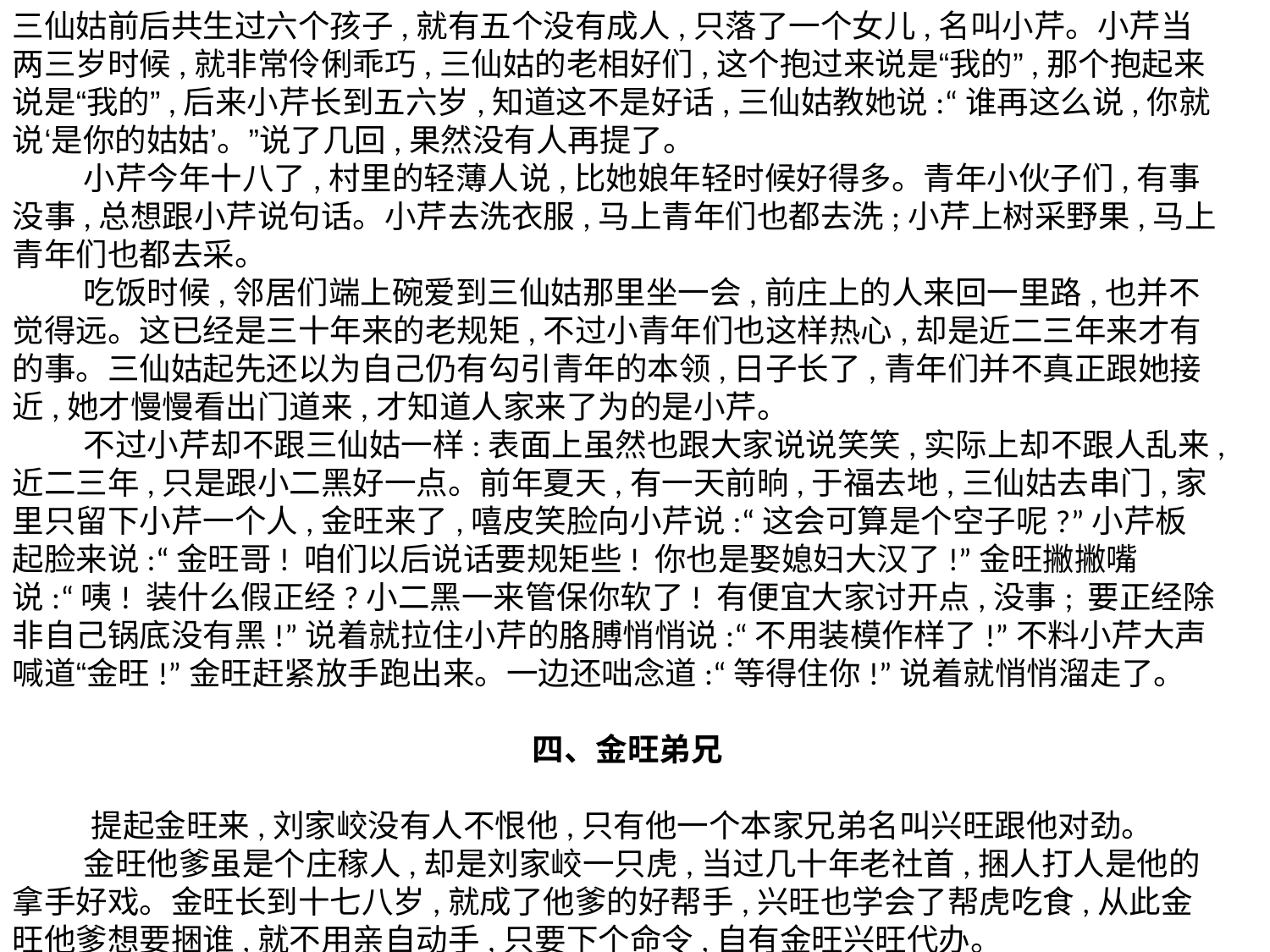

三仙姑前后共生过六个孩子,就有五个没有成人,只落了一个女儿,名叫小芹。小芹当两三岁时候,就非常伶俐乖巧,三仙姑的老相好们,这个抱过来说是“我的”,那个抱起来说是“我的”,后来小芹长到五六岁,知道这不是好话,三仙姑教她说:“谁再这么说,你就说‘是你的姑姑’。”说了几回,果然没有人再提了。 
        小芹今年十八了,村里的轻薄人说,比她娘年轻时候好得多。青年小伙子们,有事没事,总想跟小芹说句话。小芹去洗衣服,马上青年们也都去洗;小芹上树采野果,马上青年们也都去采。 
        吃饭时候,邻居们端上碗爱到三仙姑那里坐一会,前庄上的人来回一里路,也并不觉得远。这已经是三十年来的老规矩,不过小青年们也这样热心,却是近二三年来才有的事。三仙姑起先还以为自己仍有勾引青年的本领,日子长了,青年们并不真正跟她接近,她才慢慢看出门道来,才知道人家来了为的是小芹。 
        不过小芹却不跟三仙姑一样:表面上虽然也跟大家说说笑笑,实际上却不跟人乱来,近二三年,只是跟小二黑好一点。前年夏天,有一天前晌,于福去地,三仙姑去串门,家里只留下小芹一个人,金旺来了,嘻皮笑脸向小芹说:“这会可算是个空子呢?”小芹板起脸来说:“金旺哥! 咱们以后说话要规矩些! 你也是娶媳妇大汉了!”金旺撇撇嘴说:“咦! 装什么假正经?小二黑一来管保你软了! 有便宜大家讨开点,没事; 要正经除非自己锅底没有黑!”说着就拉住小芹的胳膊悄悄说:“不用装模作样了!”不料小芹大声喊道“金旺!”金旺赶紧放手跑出来。一边还咄念道:“等得住你!”说着就悄悄溜走了。
  四、金旺弟兄
        提起金旺来,刘家峧没有人不恨他,只有他一个本家兄弟名叫兴旺跟他对劲。 
        金旺他爹虽是个庄稼人,却是刘家峧一只虎,当过几十年老社首,捆人打人是他的拿手好戏。金旺长到十七八岁,就成了他爹的好帮手,兴旺也学会了帮虎吃食,从此金旺他爹想要捆谁,就不用亲自动手,只要下个命令,自有金旺兴旺代办。